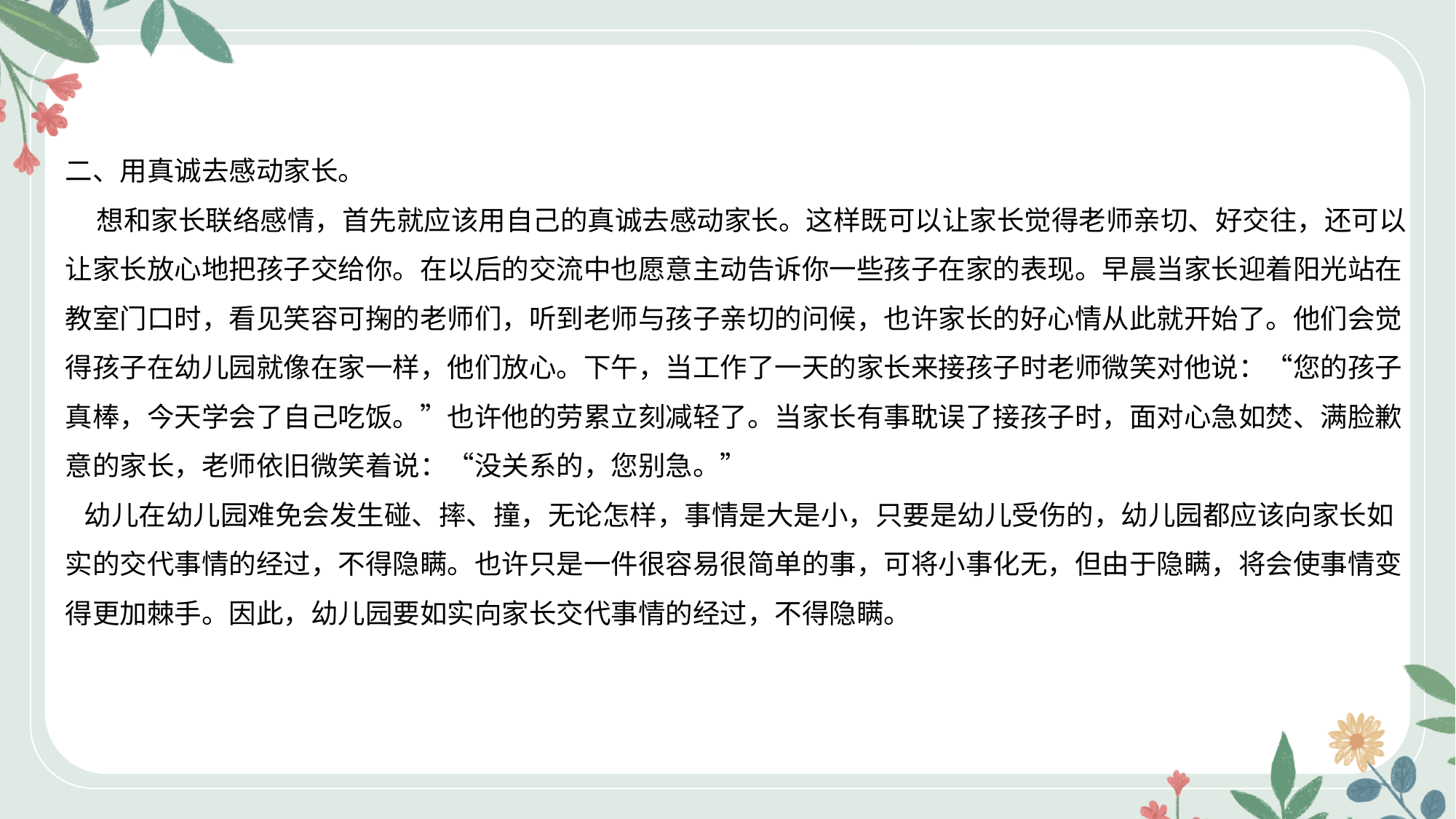

二、用真诚去感动家长。
    想和家长联络感情，首先就应该用自己的真诚去感动家长。这样既可以让家长觉得老师亲切、好交往，还可以让家长放心地把孩子交给你。在以后的交流中也愿意主动告诉你一些孩子在家的表现。早晨当家长迎着阳光站在教室门口时，看见笑容可掬的老师们，听到老师与孩子亲切的问候，也许家长的好心情从此就开始了。他们会觉得孩子在幼儿园就像在家一样，他们放心。下午，当工作了一天的家长来接孩子时老师微笑对他说：“您的孩子真棒，今天学会了自己吃饭。”也许他的劳累立刻减轻了。当家长有事耽误了接孩子时，面对心急如焚、满脸歉意的家长，老师依旧微笑着说：“没关系的，您别急。”
  幼儿在幼儿园难免会发生碰、摔、撞，无论怎样，事情是大是小，只要是幼儿受伤的，幼儿园都应该向家长如实的交代事情的经过，不得隐瞒。也许只是一件很容易很简单的事，可将小事化无，但由于隐瞒，将会使事情变得更加棘手。因此，幼儿园要如实向家长交代事情的经过，不得隐瞒。